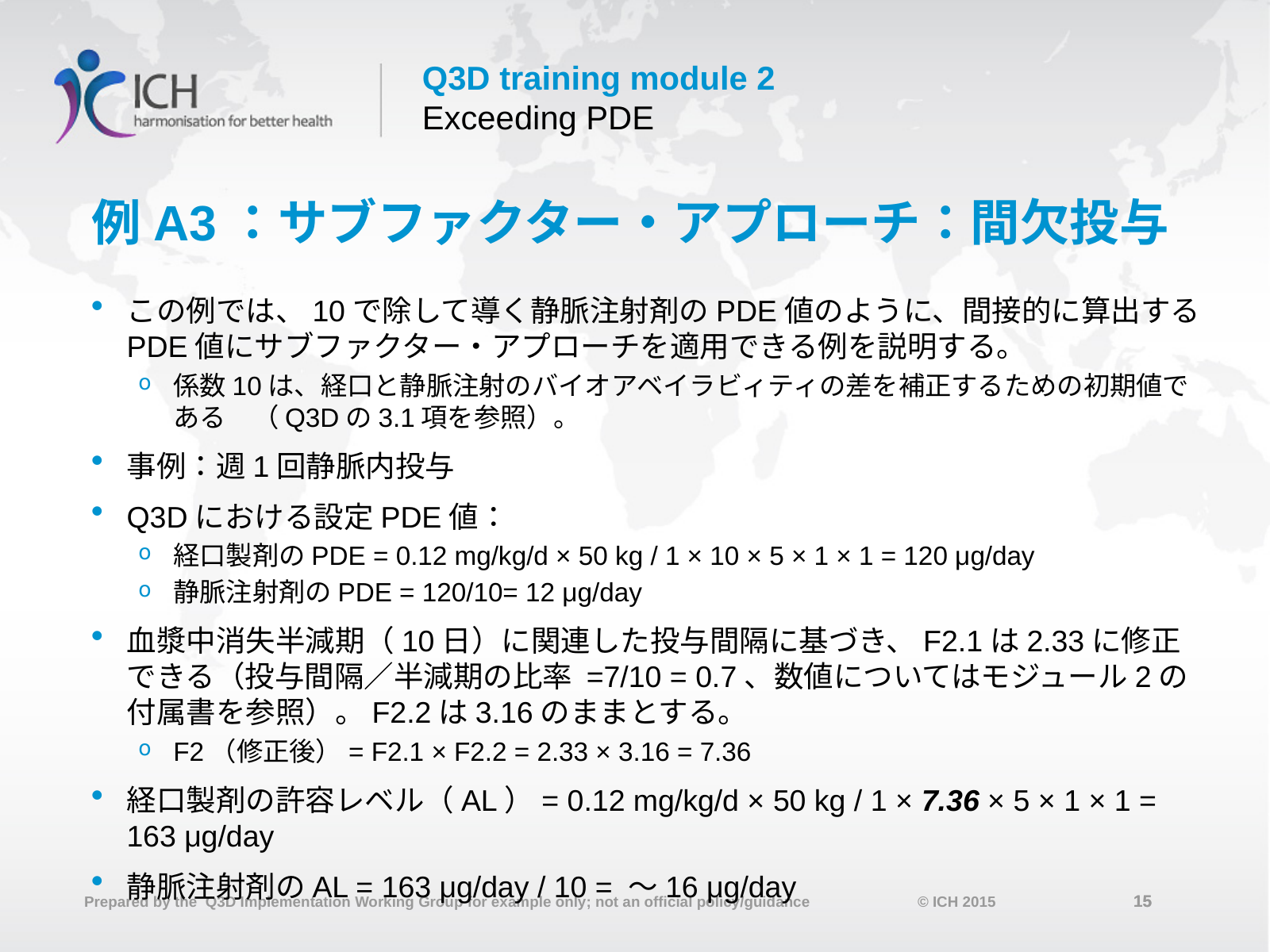

# 例A3：サブファクター・アプローチ：間欠投与
この例では、10で除して導く静脈注射剤のPDE値のように、間接的に算出するPDE値にサブファクター・アプローチを適用できる例を説明する。
係数10は、経口と静脈注射のバイオアベイラビィティの差を補正するための初期値である　（Q3Dの3.1項を参照）。
事例：週1回静脈内投与
Q3Dにおける設定PDE値：
経口製剤のPDE = 0.12 mg/kg/d × 50 kg / 1 × 10 × 5 × 1 × 1 = 120 μg/day
静脈注射剤のPDE = 120/10= 12 μg/day
血漿中消失半減期（10日）に関連した投与間隔に基づき、F2.1は2.33に修正できる（投与間隔／半減期の比率 =7/10 = 0.7、数値についてはモジュール2の付属書を参照）。F2.2は3.16のままとする。
F2（修正後）= F2.1 × F2.2 = 2.33 × 3.16 = 7.36
経口製剤の許容レベル（AL）= 0.12 mg/kg/d × 50 kg / 1 × 7.36 × 5 × 1 × 1 = 163 μg/day
静脈注射剤のAL = 163 μg/day / 10 = ～16 μg/day